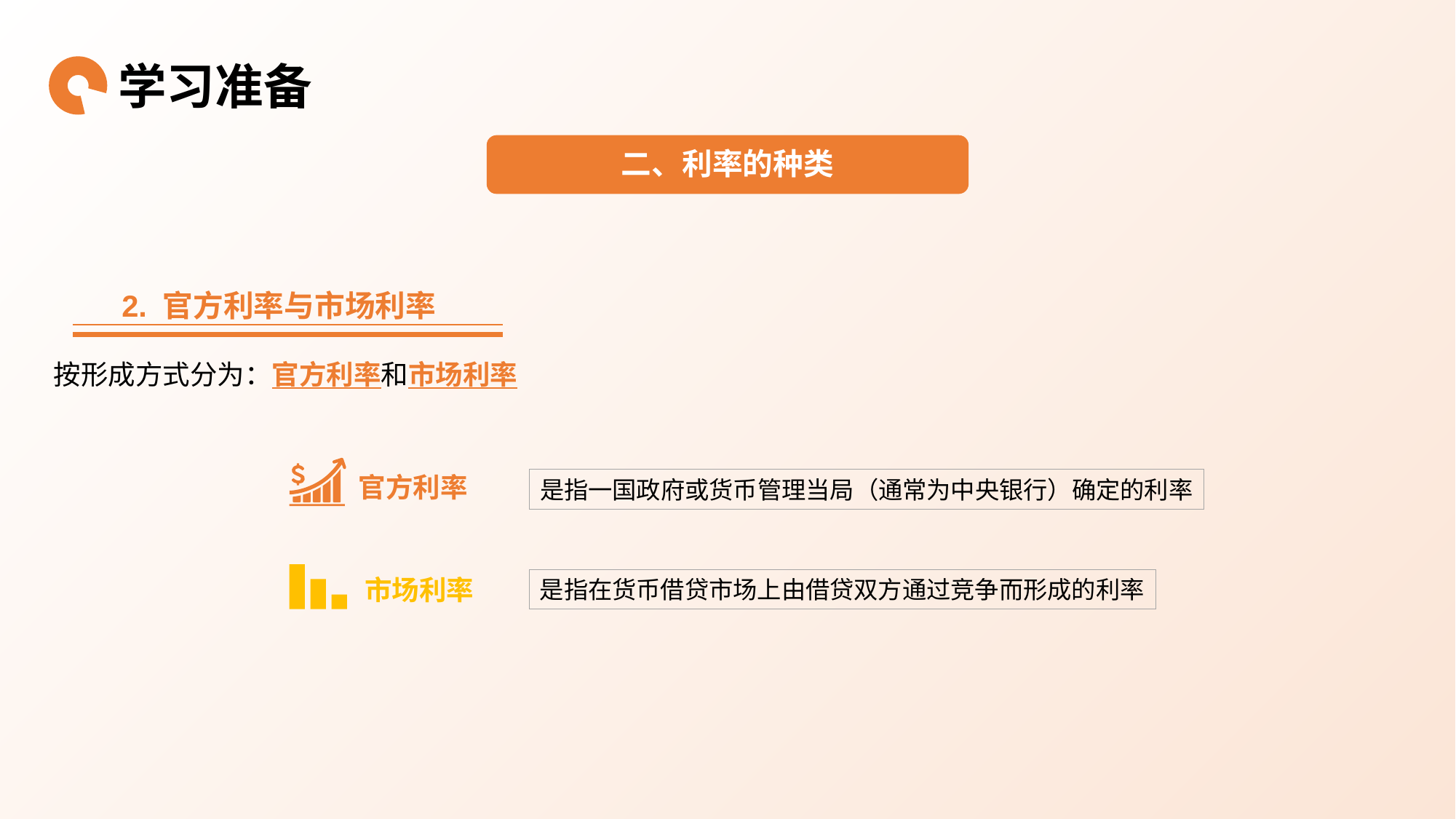

学习准备

二、利率的种类
2. 官方利率与市场利率
按形成方式分为：官方利率和市场利率

官方利率
是指一国政府或货币管理当局（通常为中央银行）确定的利率

市场利率
是指在货币借贷市场上由借贷双方通过竞争而形成的利率